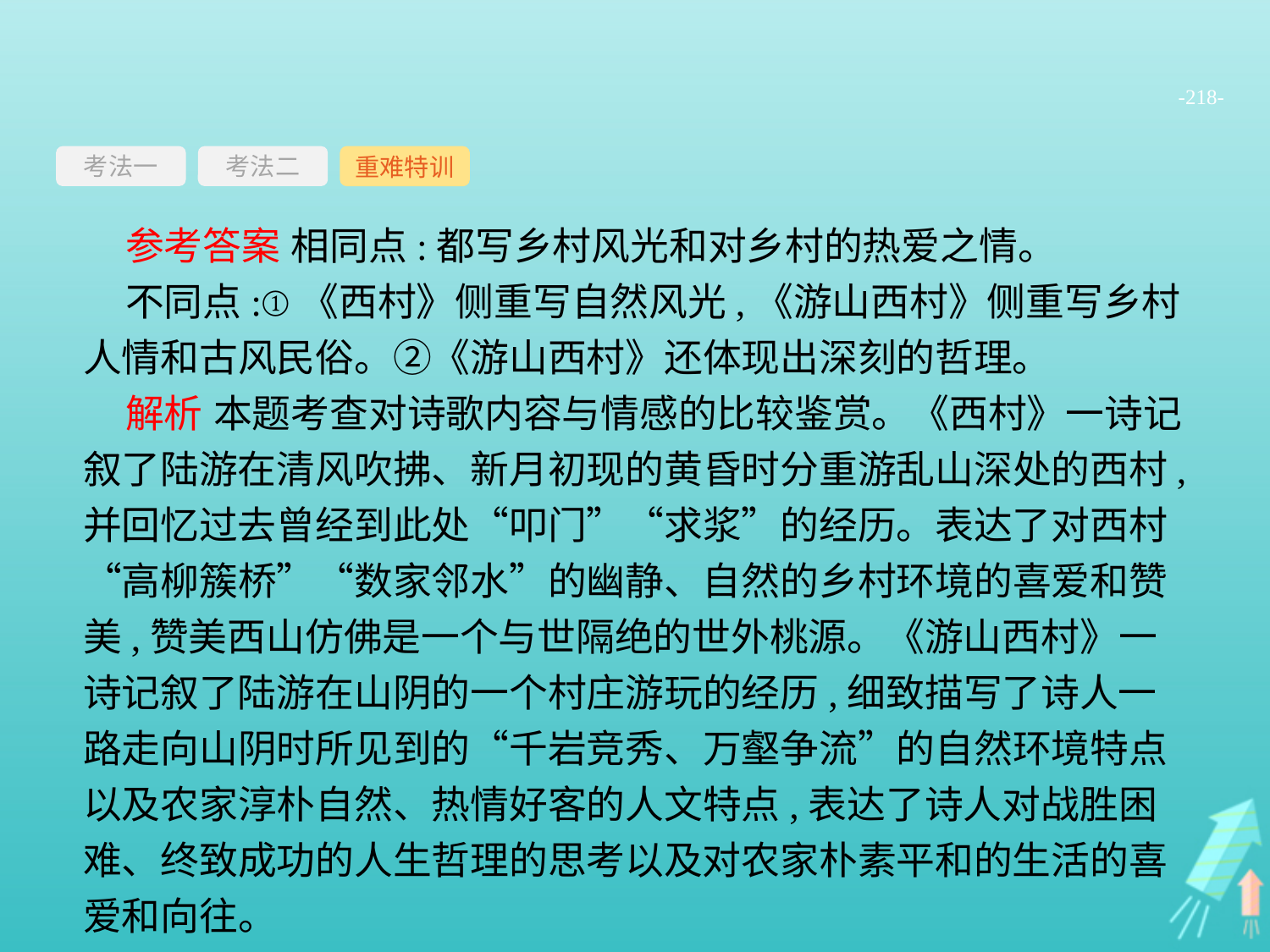

-218-
考法一
重难特训
考法二
参考答案 相同点:都写乡村风光和对乡村的热爱之情。
不同点:①《西村》侧重写自然风光,《游山西村》侧重写乡村人情和古风民俗。②《游山西村》还体现出深刻的哲理。
解析 本题考查对诗歌内容与情感的比较鉴赏。《西村》一诗记叙了陆游在清风吹拂、新月初现的黄昏时分重游乱山深处的西村,并回忆过去曾经到此处“叩门”“求浆”的经历。表达了对西村“高柳簇桥”“数家邻水”的幽静、自然的乡村环境的喜爱和赞美,赞美西山仿佛是一个与世隔绝的世外桃源。《游山西村》一诗记叙了陆游在山阴的一个村庄游玩的经历,细致描写了诗人一路走向山阴时所见到的“千岩竞秀、万壑争流”的自然环境特点以及农家淳朴自然、热情好客的人文特点,表达了诗人对战胜困难、终致成功的人生哲理的思考以及对农家朴素平和的生活的喜爱和向往。